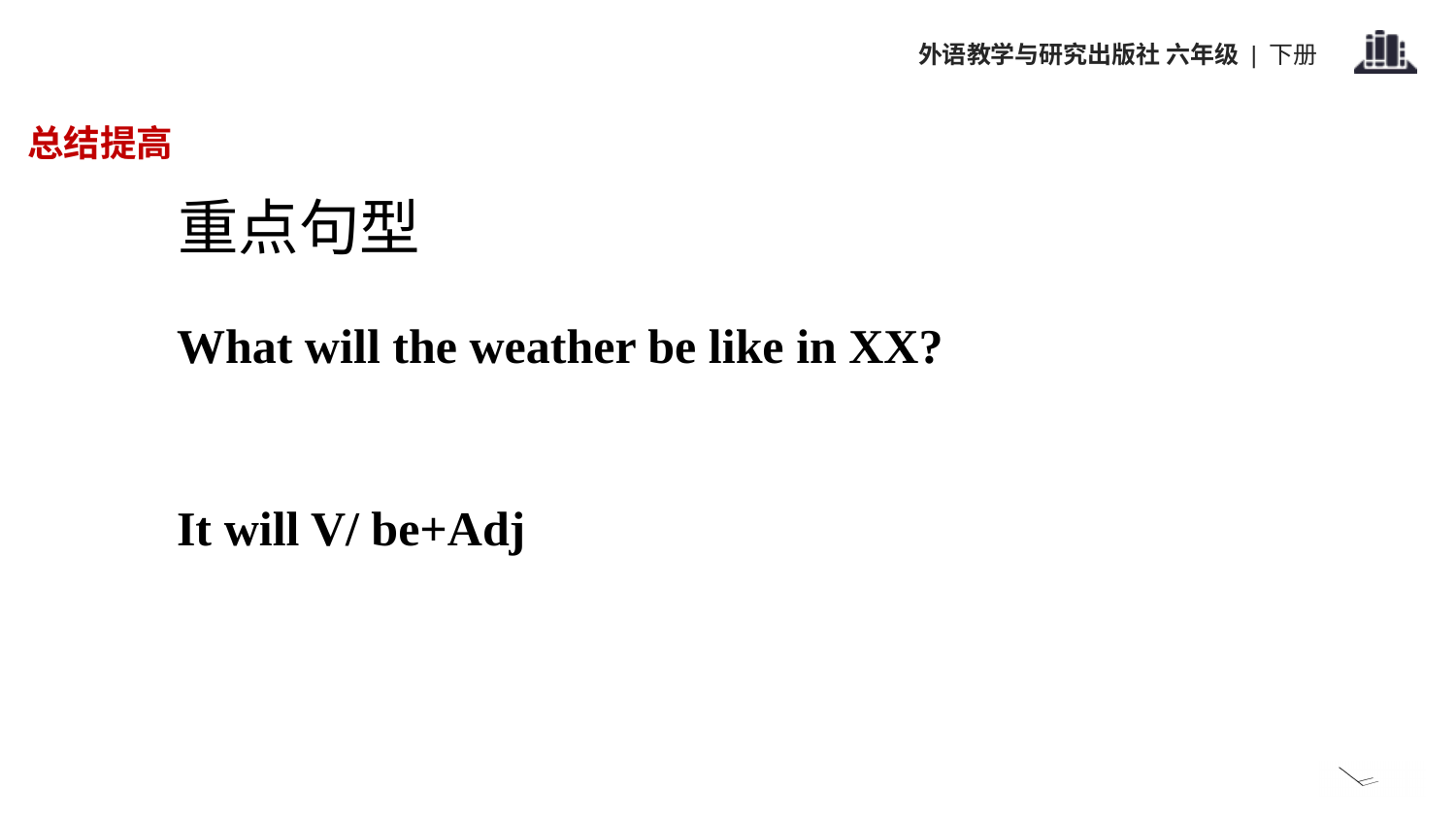

总结提高
重点句型
What will the weather be like in XX?
It will V/ be+Adj